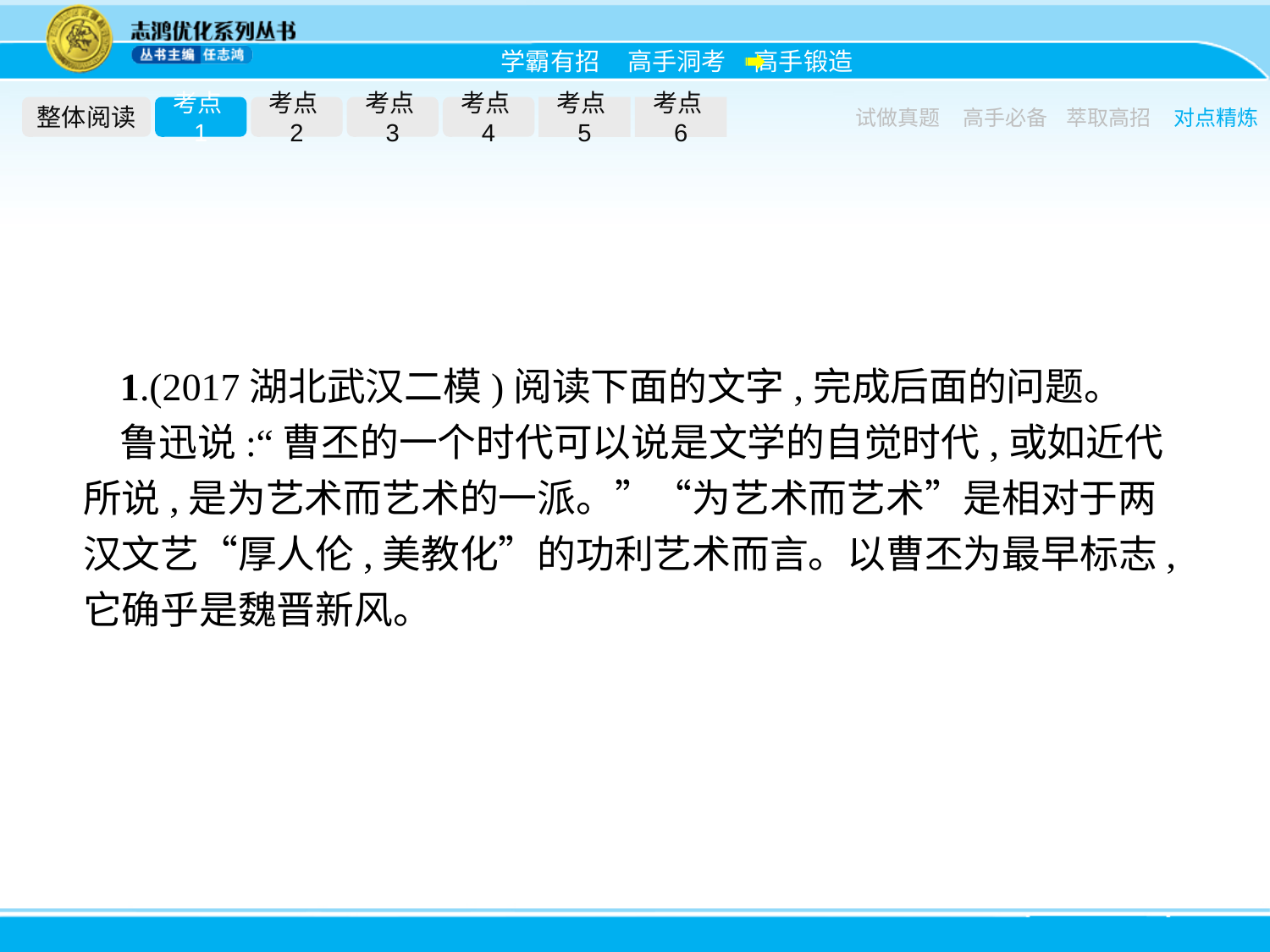

整体阅读
考点1
考点2
考点3
考点4
考点5
考点6
试做真题
高手必备
萃取高招
对点精炼
1.(2017湖北武汉二模)阅读下面的文字,完成后面的问题。
鲁迅说:“曹丕的一个时代可以说是文学的自觉时代,或如近代所说,是为艺术而艺术的一派。”“为艺术而艺术”是相对于两汉文艺“厚人伦,美教化”的功利艺术而言。以曹丕为最早标志,它确乎是魏晋新风。